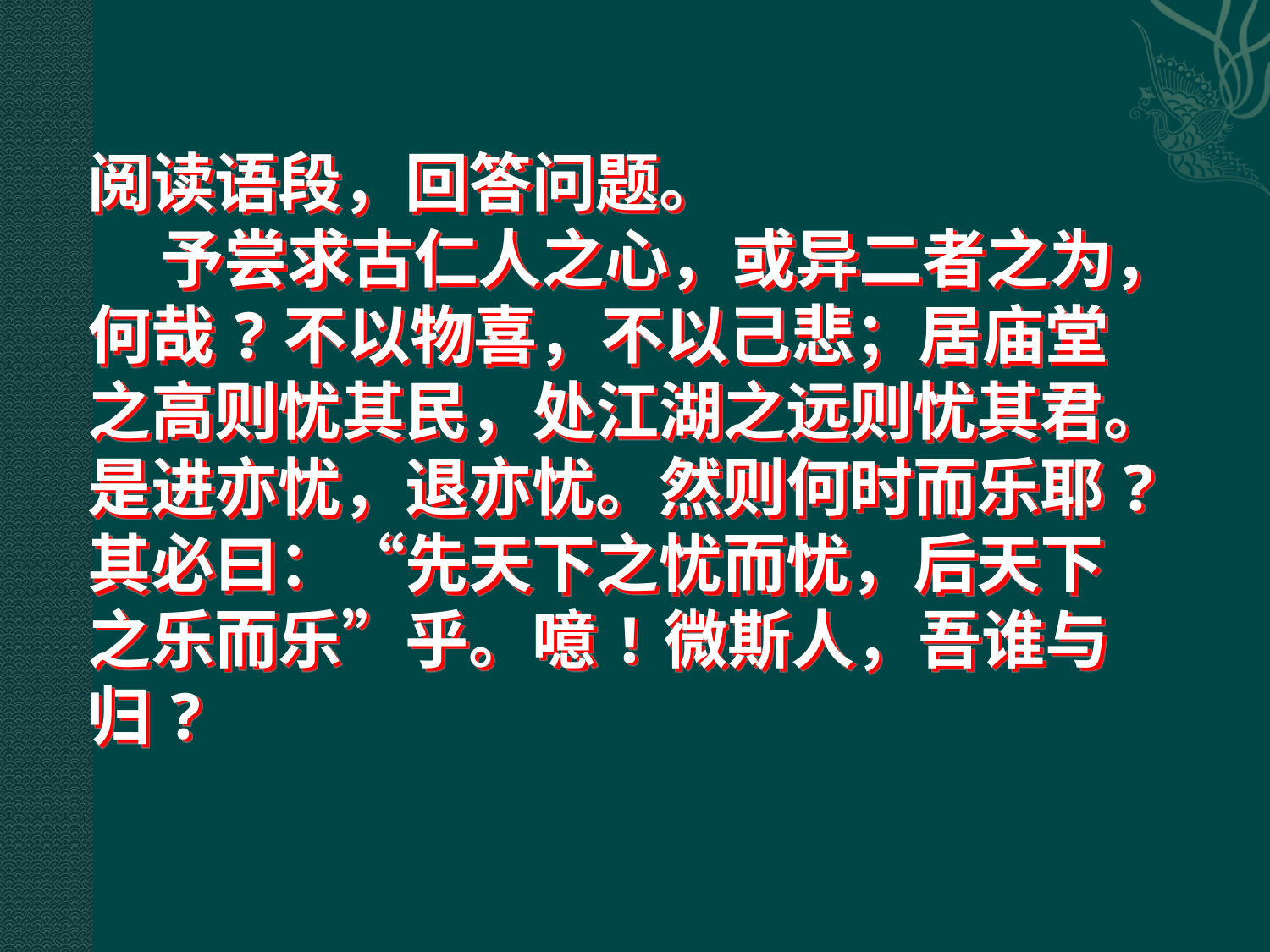

阅读语段，回答问题。
    予尝求古仁人之心，或异二者之为，何哉?不以物喜，不以己悲；居庙堂之高则忧其民，处江湖之远则忧其君。是进亦忧，退亦忧。然则何时而乐耶?其必曰：“先天下之忧而忧，后天下之乐而乐”乎。噫!微斯人，吾谁与归?